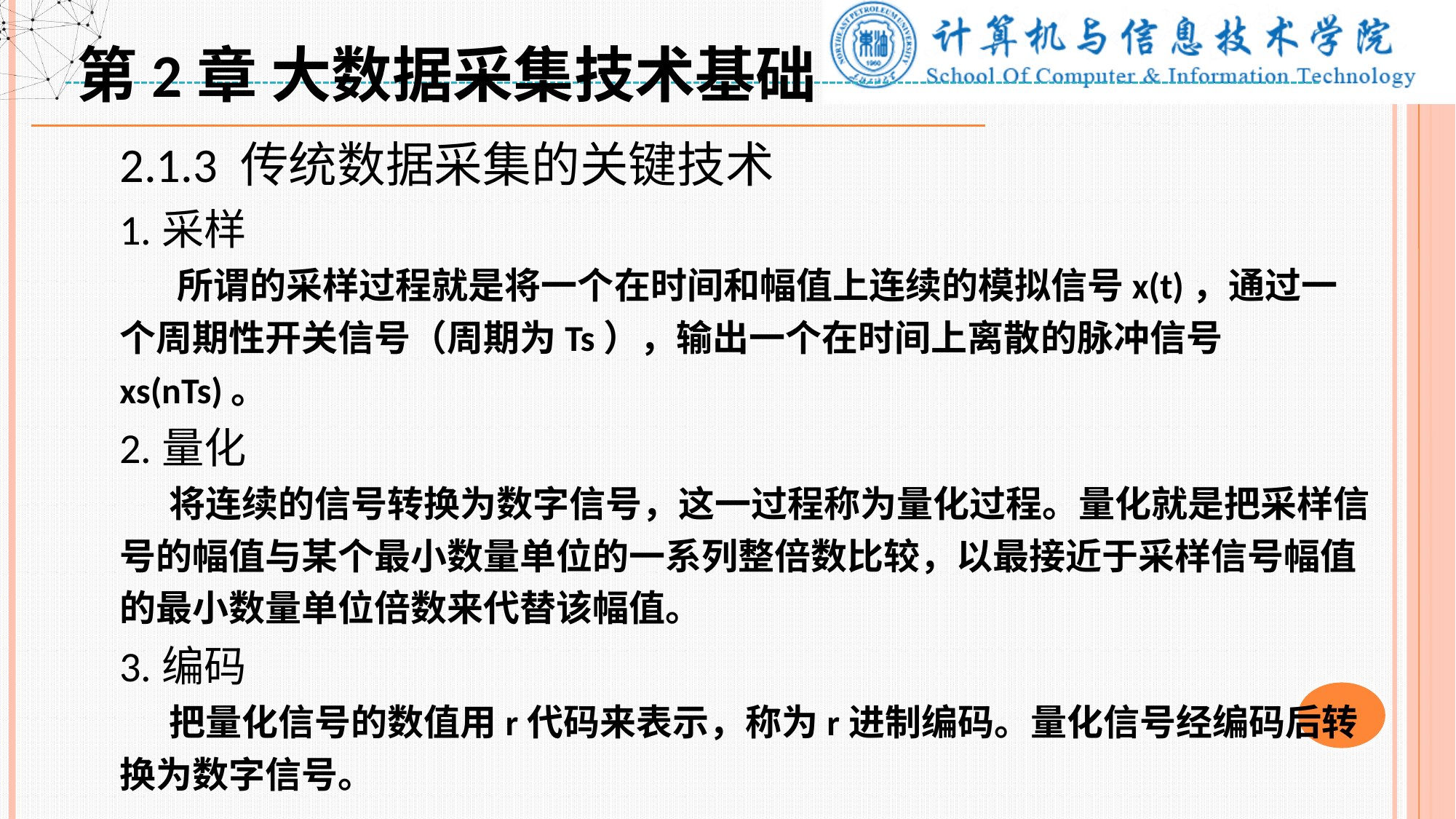

第2章 大数据采集技术基础
2.1.3 传统数据采集的关键技术
1.采样
      所谓的采样过程就是将一个在时间和幅值上连续的模拟信号x(t)，通过一个周期性开关信号（周期为Ts），输出一个在时间上离散的脉冲信号xs(nTs)。
2.量化
     将连续的信号转换为数字信号，这一过程称为量化过程。量化就是把采样信号的幅值与某个最小数量单位的一系列整倍数比较，以最接近于采样信号幅值的最小数量单位倍数来代替该幅值。
3.编码
     把量化信号的数值用r代码来表示，称为r进制编码。量化信号经编码后转换为数字信号。